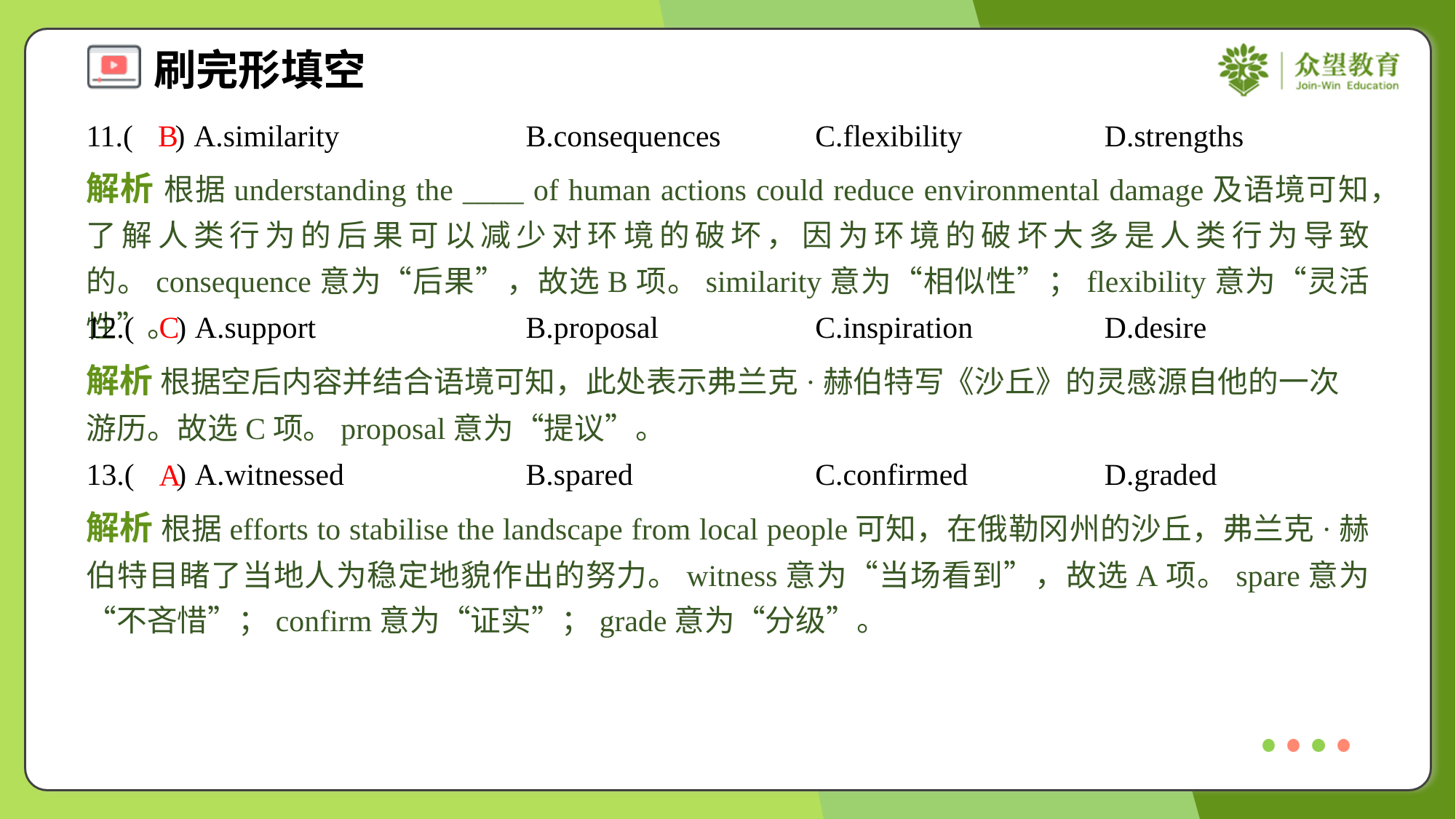

11.(     ) A.similarity	B.consequences	C.flexibility	D.strengths
B
解析 根据understanding the ____ of human actions could reduce environmental damage及语境可知，了解人类行为的后果可以减少对环境的破坏，因为环境的破坏大多是人类行为导致的。consequence意为“后果”，故选B项。similarity意为“相似性”；flexibility意为“灵活性”。
12.(     ) A.support	B.proposal	C.inspiration	D.desire
C
解析 根据空后内容并结合语境可知，此处表示弗兰克·赫伯特写《沙丘》的灵感源自他的一次游历。故选C项。proposal意为“提议”。
13.(     ) A.witnessed	B.spared	C.confirmed	D.graded
A
解析 根据efforts to stabilise the landscape from local people可知，在俄勒冈州的沙丘，弗兰克·赫伯特目睹了当地人为稳定地貌作出的努力。witness意为“当场看到”，故选A项。spare意为“不吝惜”；confirm意为“证实”；grade意为“分级”。